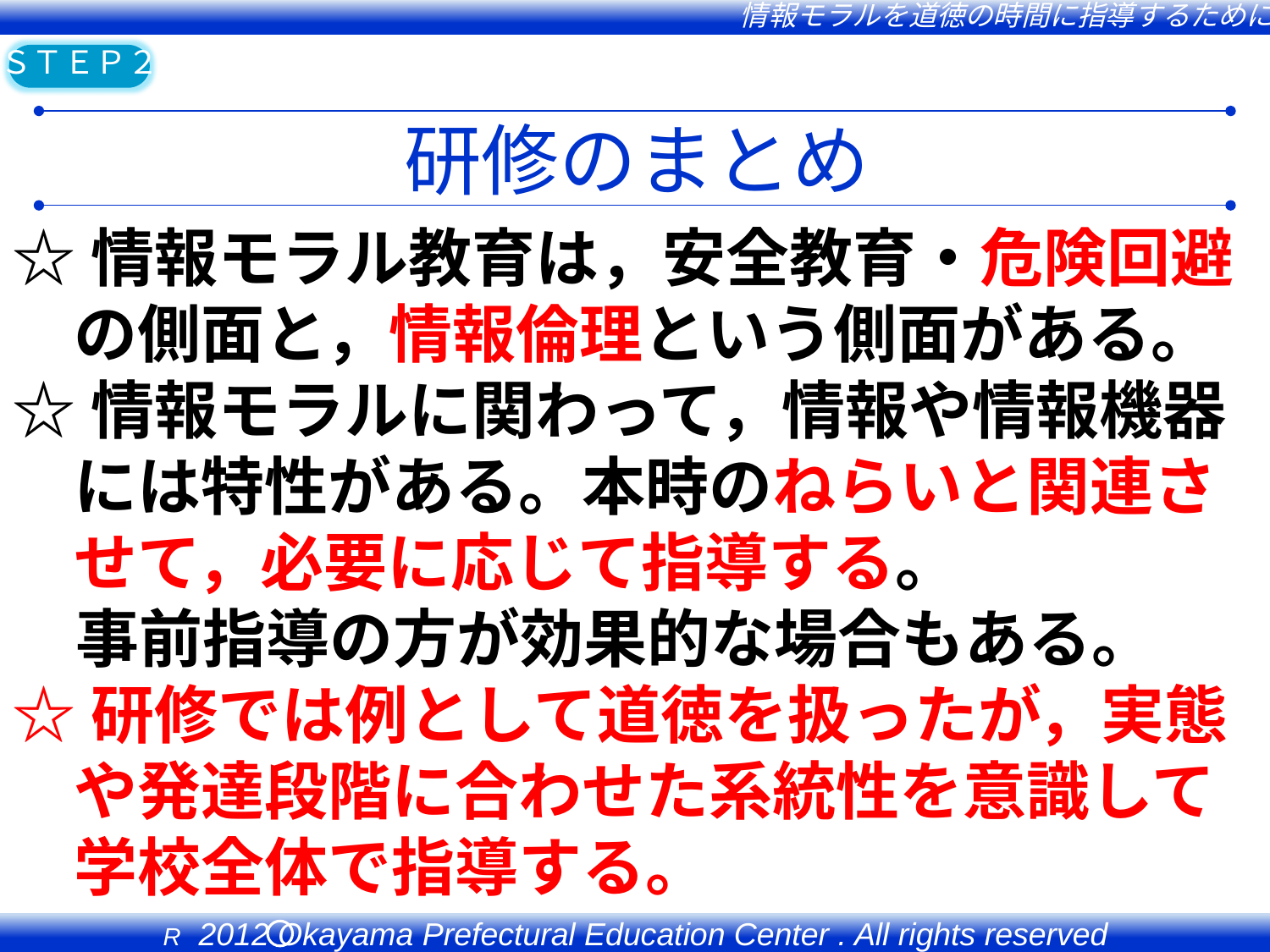

研修のまとめ
☆情報モラル教育は，安全教育・危険回避の側面と，情報倫理という側面がある。
☆情報モラルに関わって，情報や情報機器には特性がある。本時のねらいと関連させて，必要に応じて指導する。
　事前指導の方が効果的な場合もある。
☆研修では例として道徳を扱ったが，実態や発達段階に合わせた系統性を意識して学校全体で指導する。